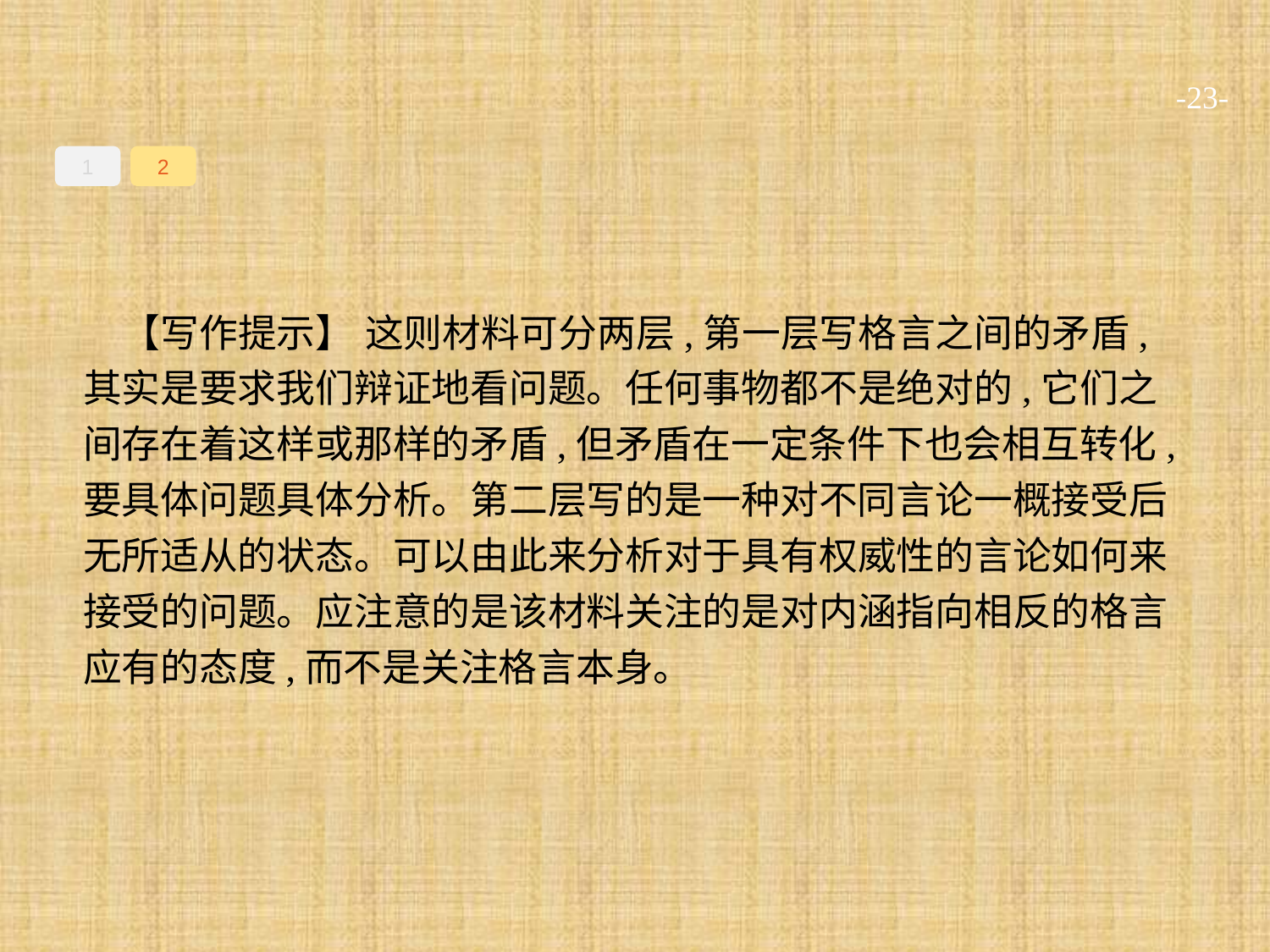

-23-
1
2
【写作提示】 这则材料可分两层,第一层写格言之间的矛盾,其实是要求我们辩证地看问题。任何事物都不是绝对的,它们之间存在着这样或那样的矛盾,但矛盾在一定条件下也会相互转化,要具体问题具体分析。第二层写的是一种对不同言论一概接受后无所适从的状态。可以由此来分析对于具有权威性的言论如何来接受的问题。应注意的是该材料关注的是对内涵指向相反的格言应有的态度,而不是关注格言本身。